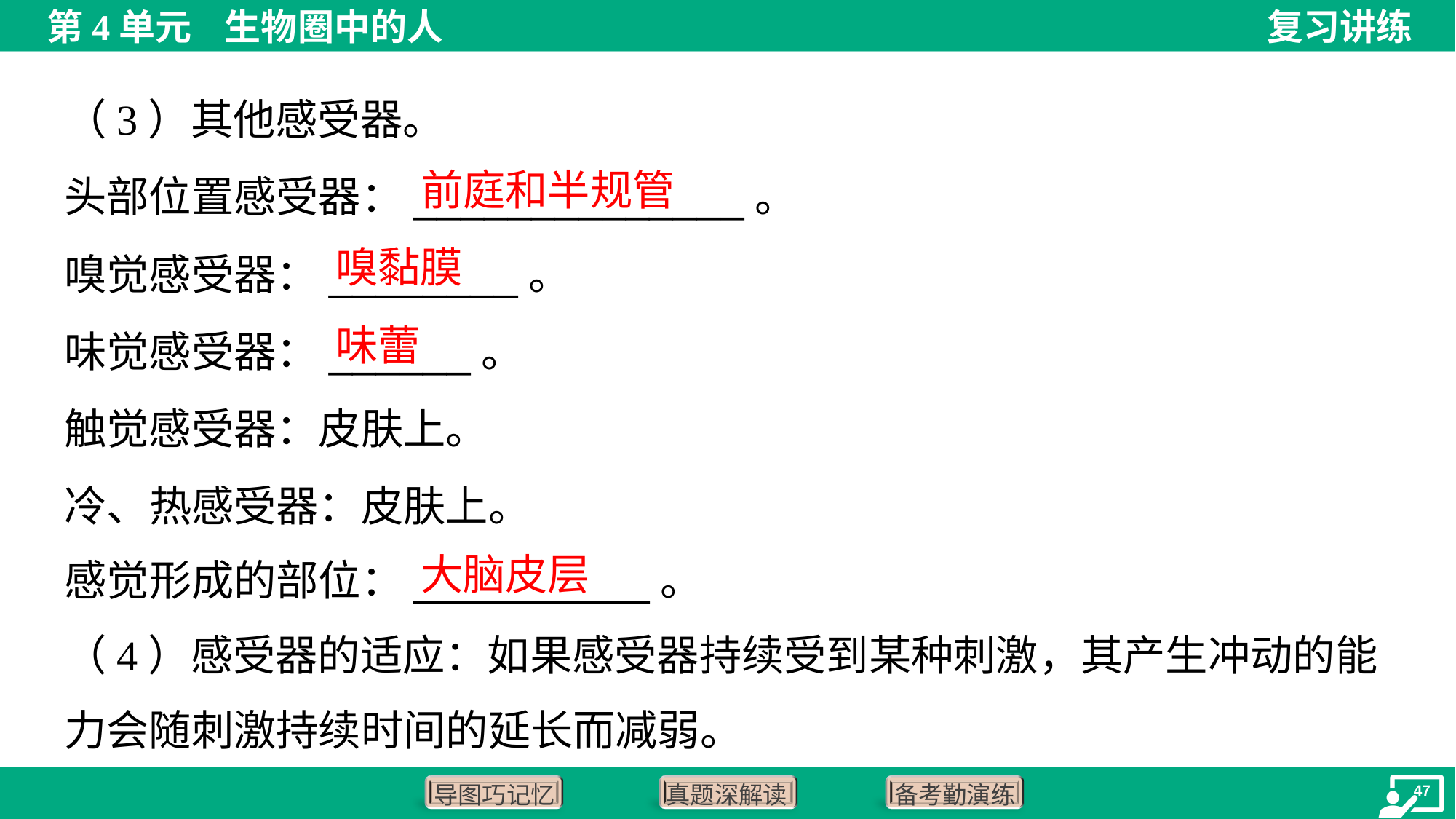

（3）其他感受器。
头部位置感受器：______________。
嗅觉感受器：________。
味觉感受器：______。
触觉感受器：皮肤上。
冷、热感受器：皮肤上。
感觉形成的部位：__________。
前庭和半规管
嗅黏膜
味蕾
大脑皮层
（4）感受器的适应：如果感受器持续受到某种刺激，其产生冲动的能
力会随刺激持续时间的延长而减弱。